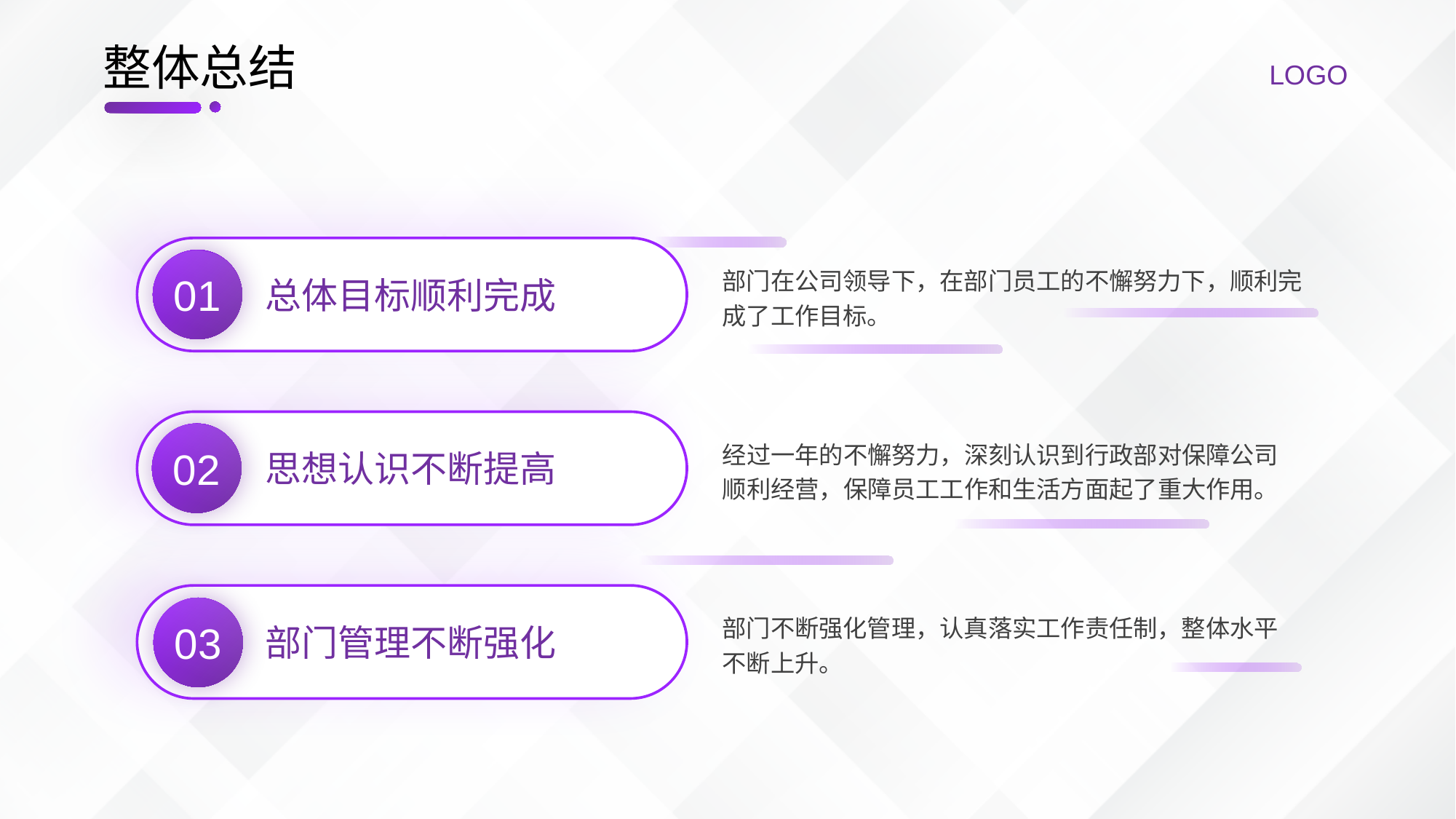

# 整体总结

部门在公司领导下，在部门员工的不懈努力下，顺利完成了工作目标。
01
总体目标顺利完成

经过一年的不懈努力，深刻认识到行政部对保障公司顺利经营，保障员工工作和生活方面起了重大作用。
02
思想认识不断提高

部门不断强化管理，认真落实工作责任制，整体水平不断上升。
03
部门管理不断强化